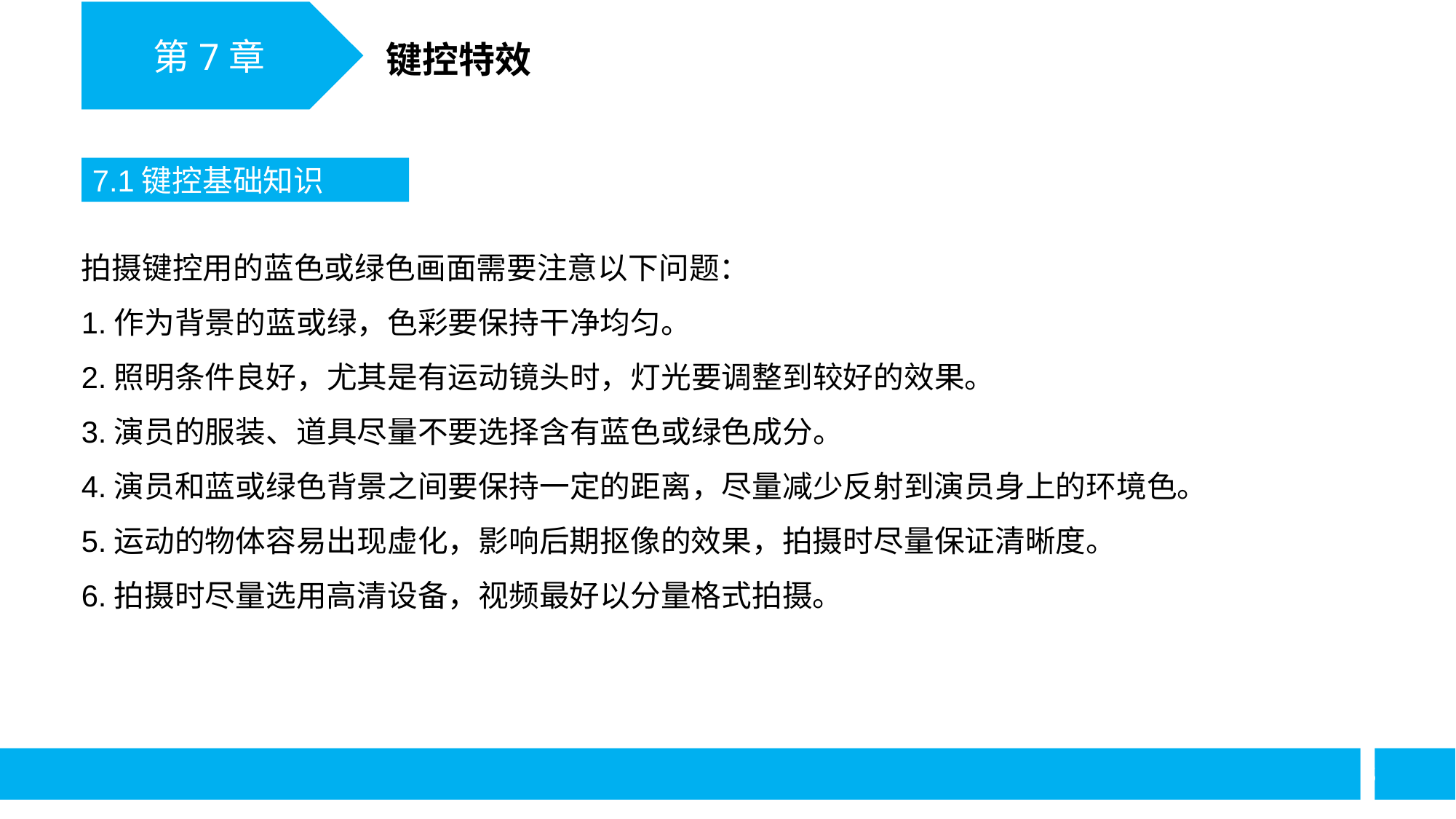

第7章
键控特效
7.1键控基础知识
拍摄键控用的蓝色或绿色画面需要注意以下问题：
1.作为背景的蓝或绿，色彩要保持干净均匀。
2.照明条件良好，尤其是有运动镜头时，灯光要调整到较好的效果。
3.演员的服装、道具尽量不要选择含有蓝色或绿色成分。
4.演员和蓝或绿色背景之间要保持一定的距离，尽量减少反射到演员身上的环境色。
5.运动的物体容易出现虚化，影响后期抠像的效果，拍摄时尽量保证清晰度。
6.拍摄时尽量选用高清设备，视频最好以分量格式拍摄。